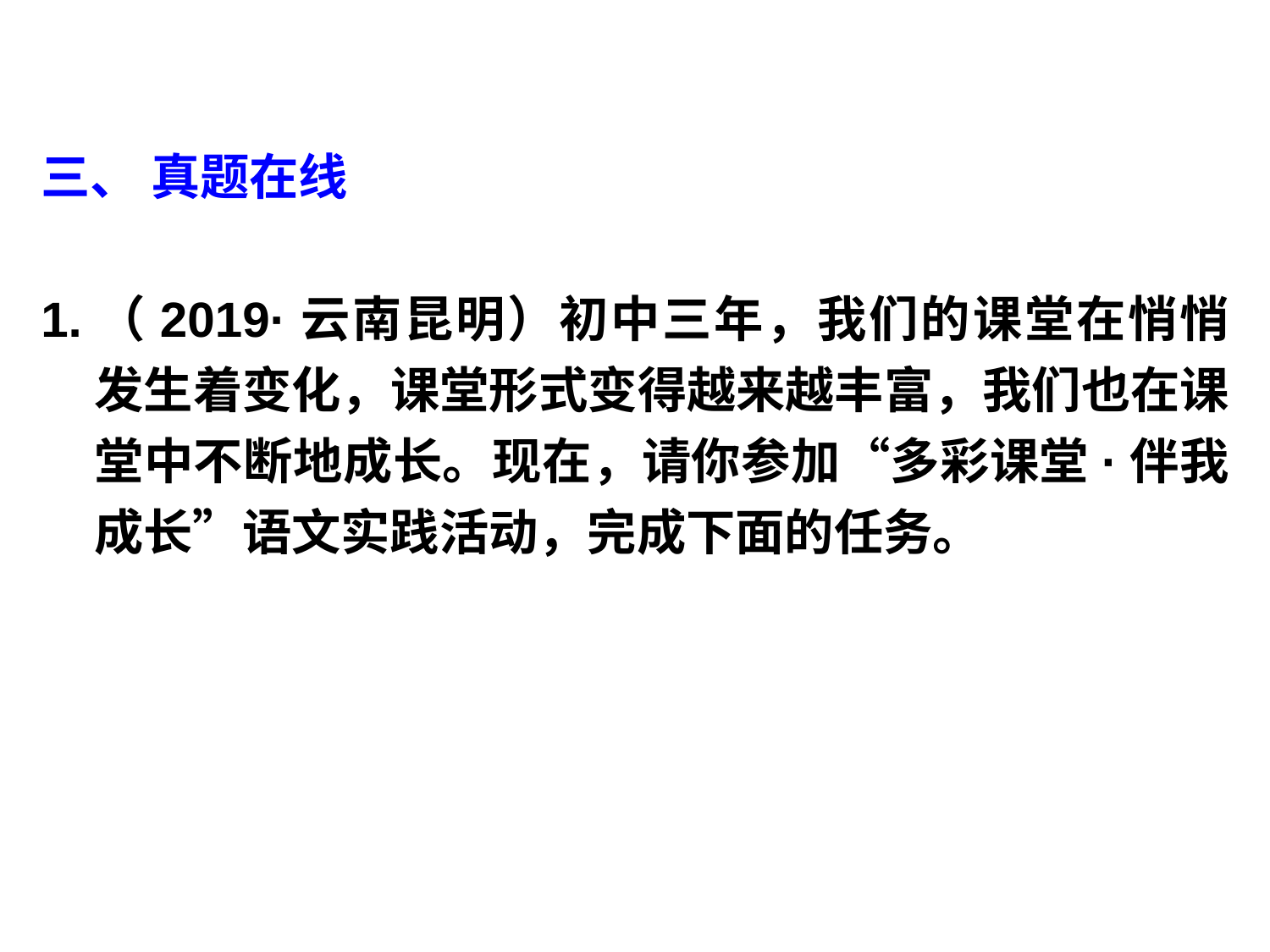

三、 真题在线

1.（2019·云南昆明）初中三年，我们的课堂在悄悄发生着变化，课堂形式变得越来越丰富，我们也在课堂中不断地成长。现在，请你参加“多彩课堂·伴我成长”语文实践活动，完成下面的任务。